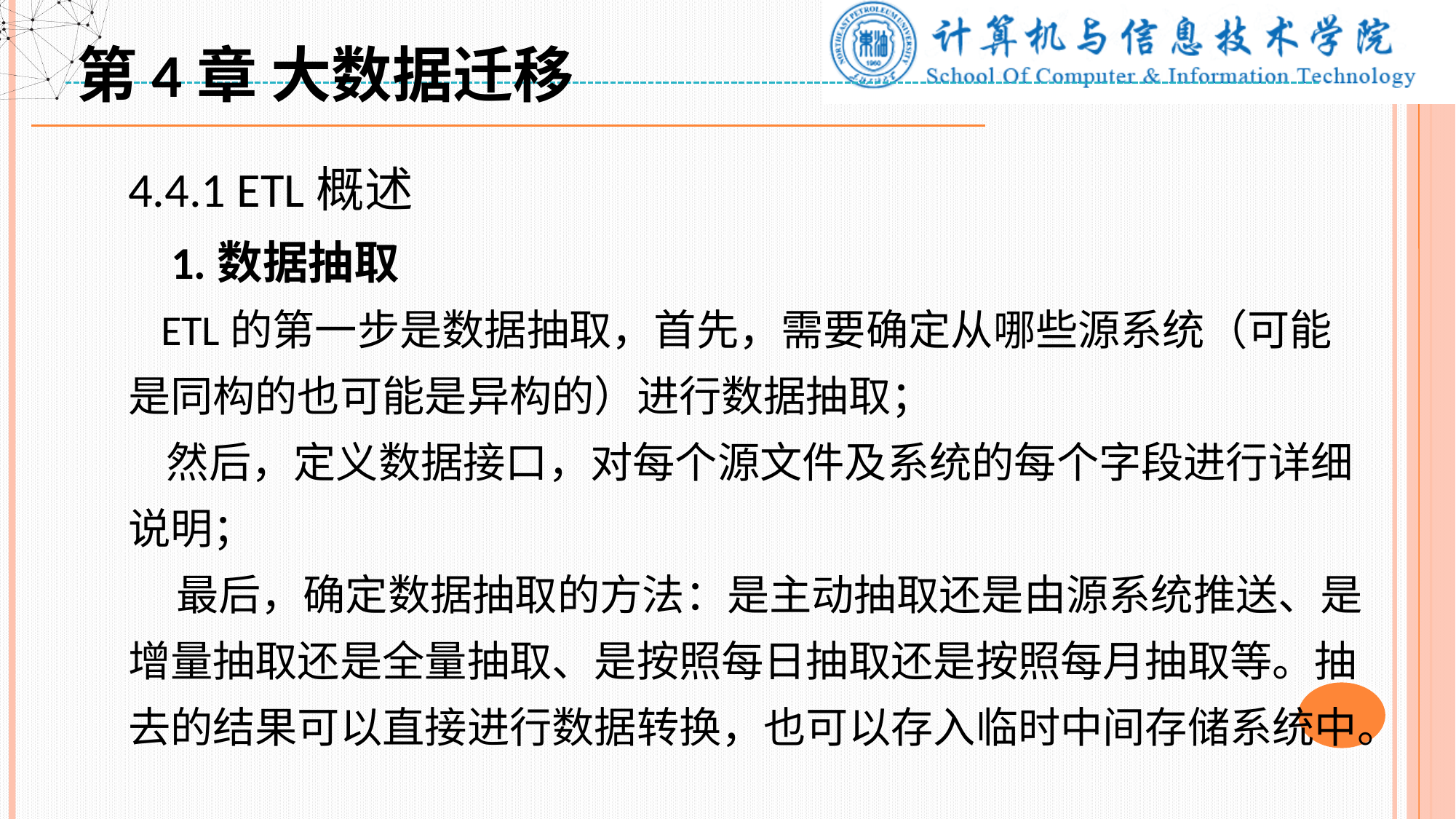

第4章 大数据迁移
4.4.1 ETL概述
     1.数据抽取
    ETL的第一步是数据抽取，首先，需要确定从哪些源系统（可能是同构的也可能是异构的）进行数据抽取；
   然后，定义数据接口，对每个源文件及系统的每个字段进行详细说明；
    最后，确定数据抽取的方法：是主动抽取还是由源系统推送、是增量抽取还是全量抽取、是按照每日抽取还是按照每月抽取等。抽去的结果可以直接进行数据转换，也可以存入临时中间存储系统中。